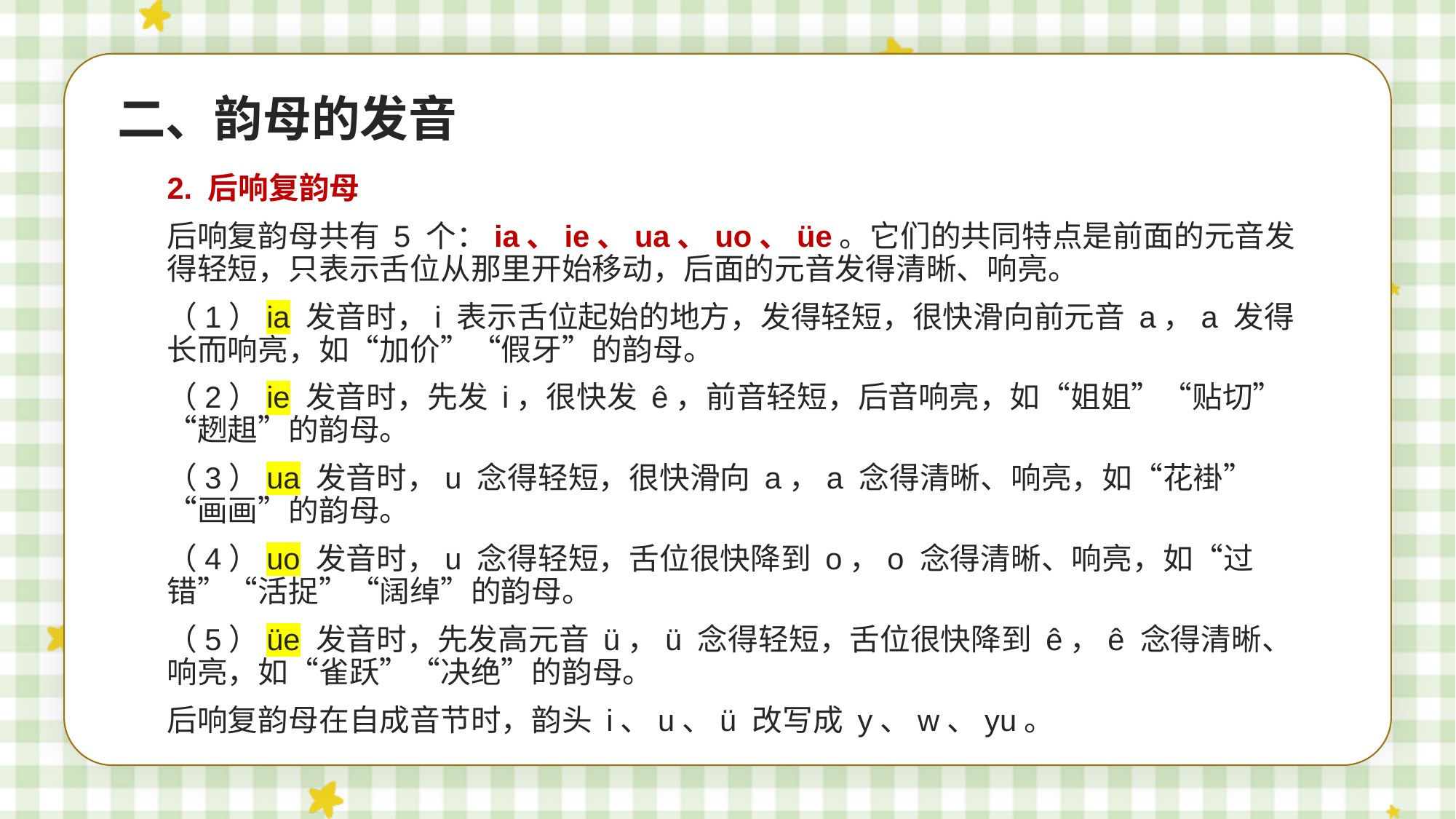

二、韵母的发音
2. 后响复韵母
后响复韵母共有 5 个：ia、ie、ua、uo、üe。它们的共同特点是前面的元音发得轻短，只表示舌位从那里开始移动，后面的元音发得清晰、响亮。
（1）ia 发音时，i 表示舌位起始的地方，发得轻短，很快滑向前元音 a，a 发得长而响亮，如“加价”“假牙”的韵母。
（2）ie 发音时，先发 i，很快发 ê，前音轻短，后音响亮，如“姐姐”“贴切”“趔趄”的韵母。
（3）ua 发音时，u 念得轻短，很快滑向 a，a 念得清晰、响亮，如“花褂”“画画”的韵母。
（4）uo 发音时，u 念得轻短，舌位很快降到 o，o 念得清晰、响亮，如“过错”“活捉”“阔绰”的韵母。
（5）üe 发音时，先发高元音 ü，ü 念得轻短，舌位很快降到 ê，ê 念得清晰、响亮，如“雀跃”“决绝”的韵母。
后响复韵母在自成音节时，韵头 i、u、ü 改写成 y、w、yu。